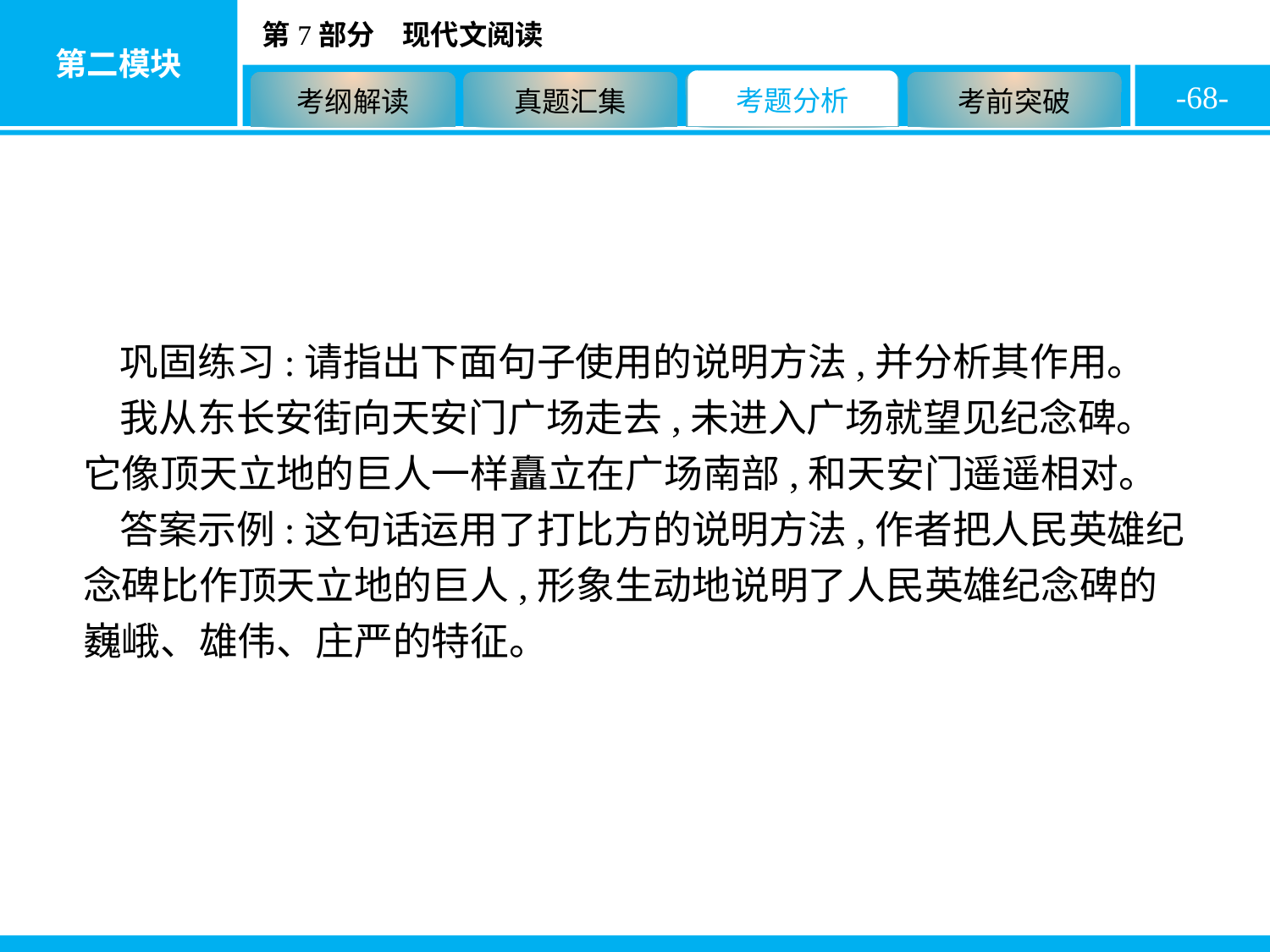

-68-
巩固练习:请指出下面句子使用的说明方法,并分析其作用。
我从东长安街向天安门广场走去,未进入广场就望见纪念碑。它像顶天立地的巨人一样矗立在广场南部,和天安门遥遥相对。
答案示例:这句话运用了打比方的说明方法,作者把人民英雄纪念碑比作顶天立地的巨人,形象生动地说明了人民英雄纪念碑的巍峨、雄伟、庄严的特征。